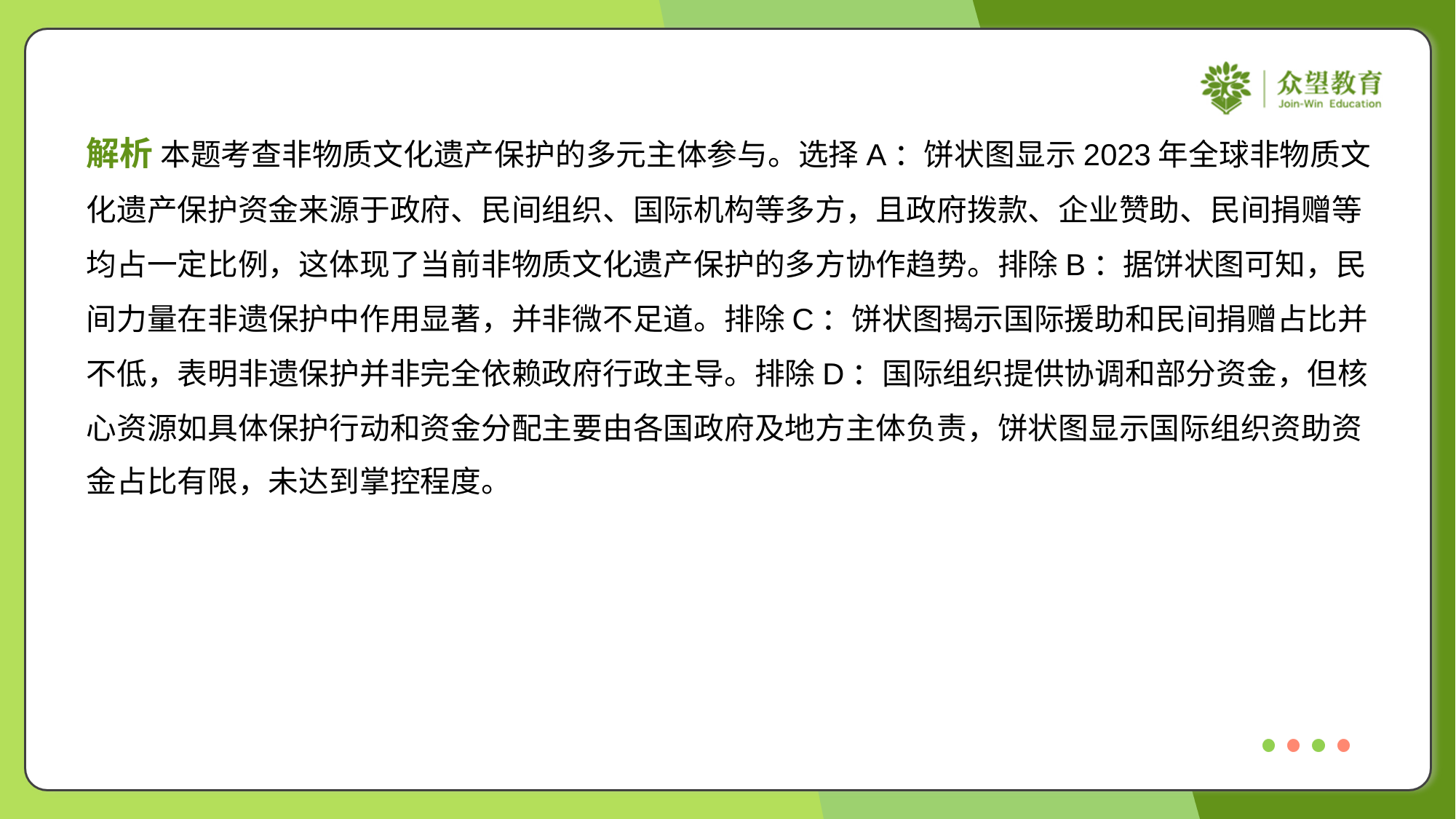

解析 本题考查非物质文化遗产保护的多元主体参与。选择A：饼状图显示2023年全球非物质文
化遗产保护资金来源于政府、民间组织、国际机构等多方，且政府拨款、企业赞助、民间捐赠等
均占一定比例，这体现了当前非物质文化遗产保护的多方协作趋势。排除B：据饼状图可知，民
间力量在非遗保护中作用显著，并非微不足道。排除C：饼状图揭示国际援助和民间捐赠占比并
不低，表明非遗保护并非完全依赖政府行政主导。排除D：国际组织提供协调和部分资金，但核
心资源如具体保护行动和资金分配主要由各国政府及地方主体负责，饼状图显示国际组织资助资
金占比有限，未达到掌控程度。